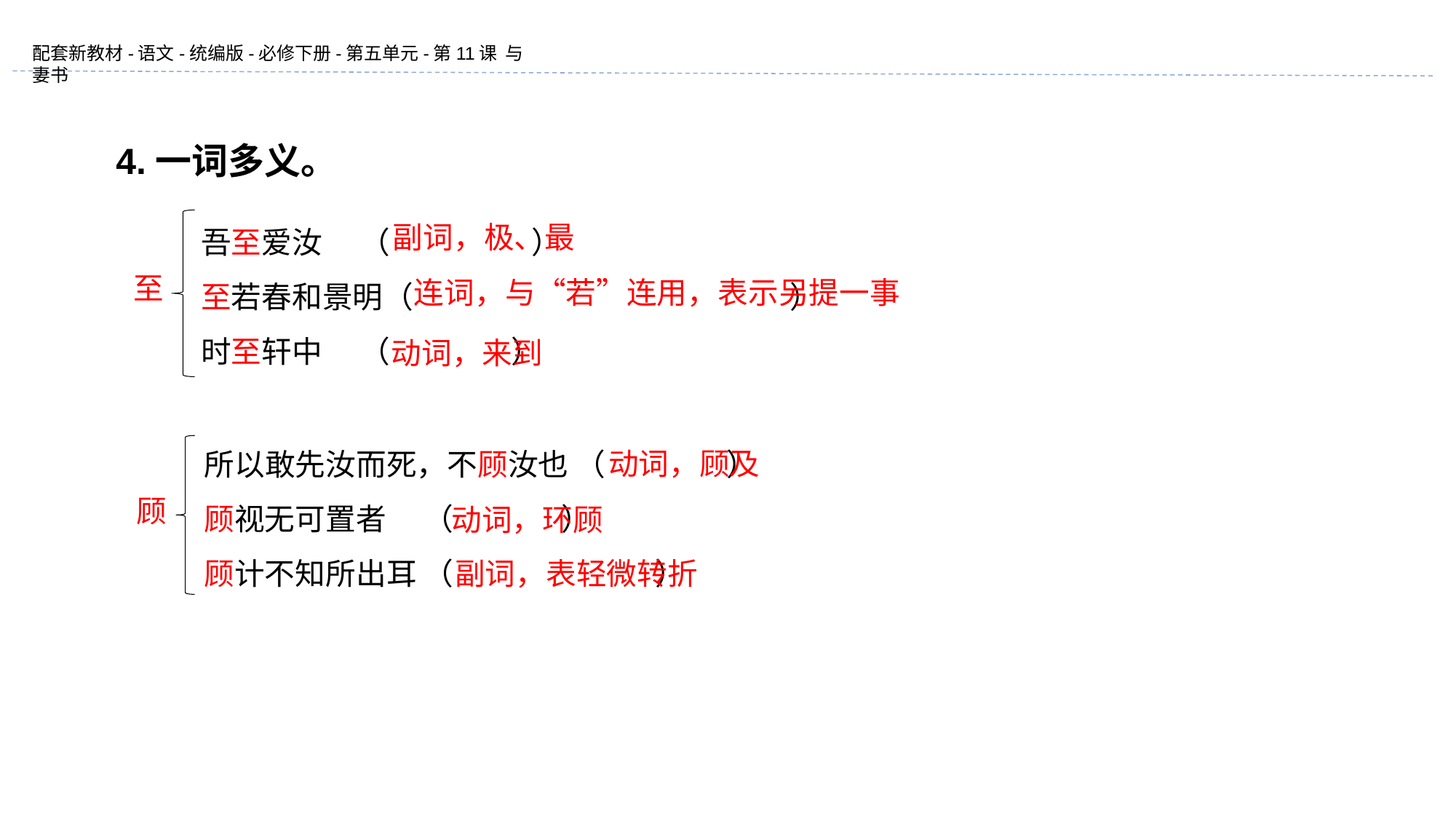

4.一词多义。
副词，极、最
吾至爱汝　 （                     ）
至若春和景明（                                                        ）
时至轩中　 （                  ）

至
连词，与“若”连用，表示另提一事
动词，来到
动词，顾及
所以敢先汝而死，不顾汝也 （                  ）
顾视无可置者　 （                ）
顾计不知所出耳 （                              ）

顾
动词，环顾
副词，表轻微转折